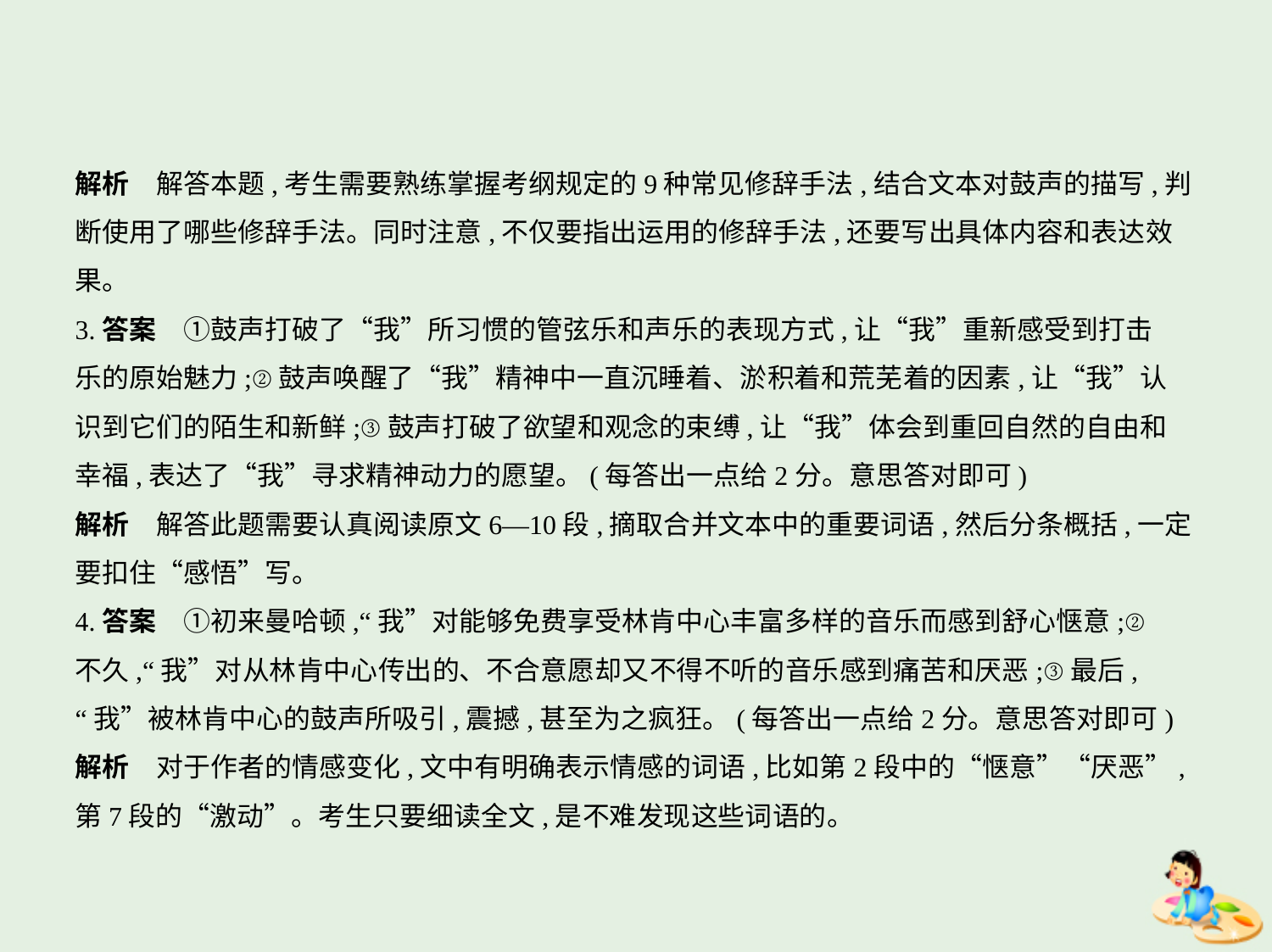

解析　解答本题,考生需要熟练掌握考纲规定的9种常见修辞手法,结合文本对鼓声的描写,判
断使用了哪些修辞手法。同时注意,不仅要指出运用的修辞手法,还要写出具体内容和表达效
果。
3.答案　①鼓声打破了“我”所习惯的管弦乐和声乐的表现方式,让“我”重新感受到打击
乐的原始魅力;②鼓声唤醒了“我”精神中一直沉睡着、淤积着和荒芜着的因素,让“我”认
识到它们的陌生和新鲜;③鼓声打破了欲望和观念的束缚,让“我”体会到重回自然的自由和
幸福,表达了“我”寻求精神动力的愿望。(每答出一点给2分。意思答对即可)
解析　解答此题需要认真阅读原文6—10段,摘取合并文本中的重要词语,然后分条概括,一定
要扣住“感悟”写。
4.答案　①初来曼哈顿,“我”对能够免费享受林肯中心丰富多样的音乐而感到舒心惬意;②
不久,“我”对从林肯中心传出的、不合意愿却又不得不听的音乐感到痛苦和厌恶;③最后,
“我”被林肯中心的鼓声所吸引,震撼,甚至为之疯狂。(每答出一点给2分。意思答对即可)
解析　对于作者的情感变化,文中有明确表示情感的词语,比如第2段中的“惬意”“厌恶”,
第7段的“激动”。考生只要细读全文,是不难发现这些词语的。